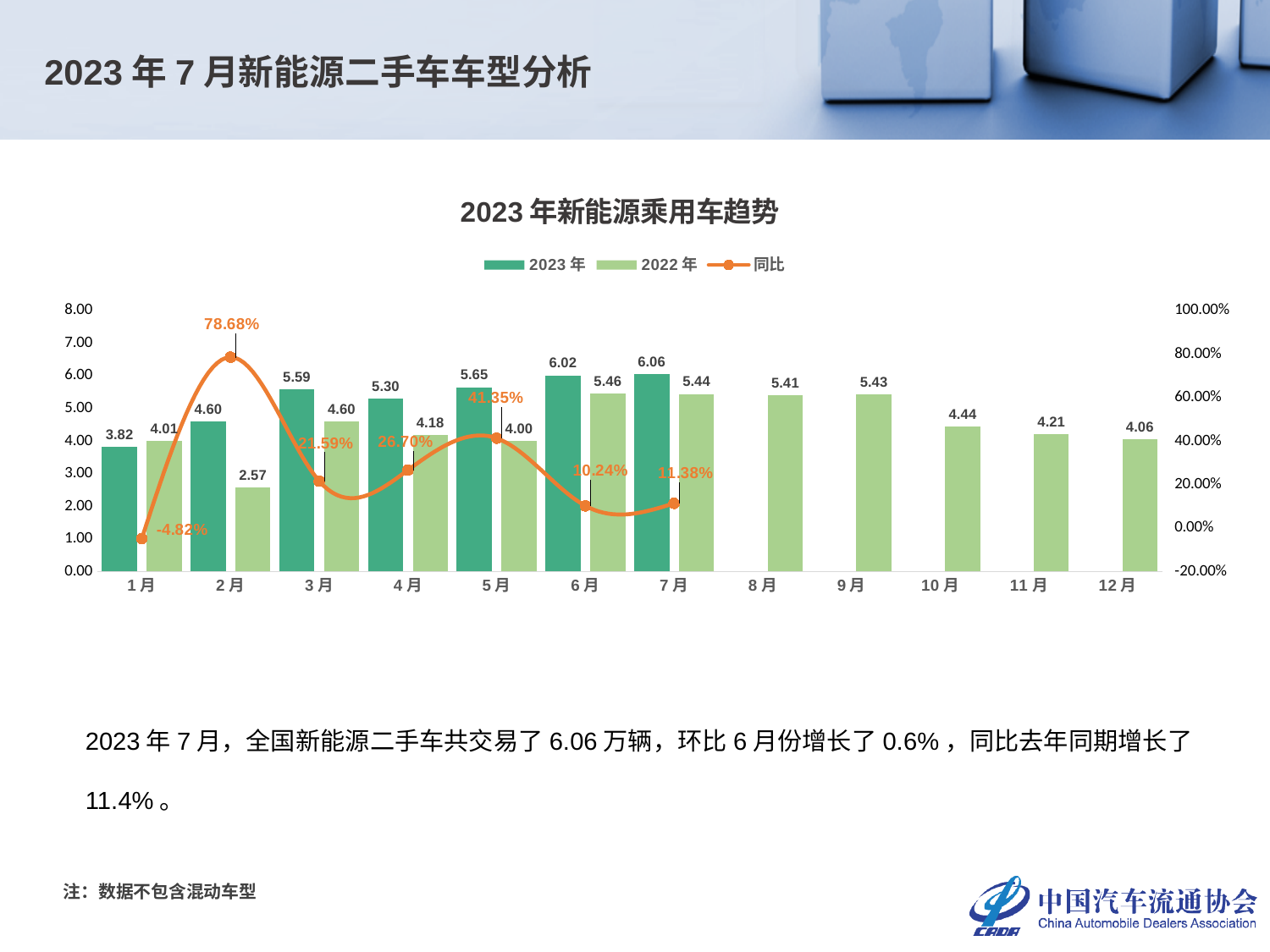

2023年7月新能源二手车车型分析

### Chart: 2023年新能源乘用车趋势

| Category | 2023年 | 2022年 | 同比 |
|---|---|---|---|
| 1月 | 3.8153 | 4.0083 | -0.048150088566225095 |
| 2月 | 4.5963 | 2.5724 | 0.7867749961125798 |
| 3月 | 5.5936 | 4.6002 | 0.21594713273335947 |
| 4月 | 5.2971 | 4.1809 | 0.26697600995001075 |
| 5月 | 5.6508 | 3.9978 | 0.41347741257691745 |
| 6月 | 6.02 | 5.461 | 0.10236220472440931 |
| 7月 | 6.0572 | 5.4381 | 0.1138449090675051 |
| 8月 | None | 5.4083 | None |
| 9月 | None | 5.426 | None |
| 10月 | None | 4.4407 | None |
| 11月 | None | 4.2079 | None |
| 12月 | None | 4.0617 | None |
2023年7月，全国新能源二手车共交易了6.06万辆，环比6月份增长了0.6%，同比去年同期增长了11.4%。
注：数据不包含混动车型